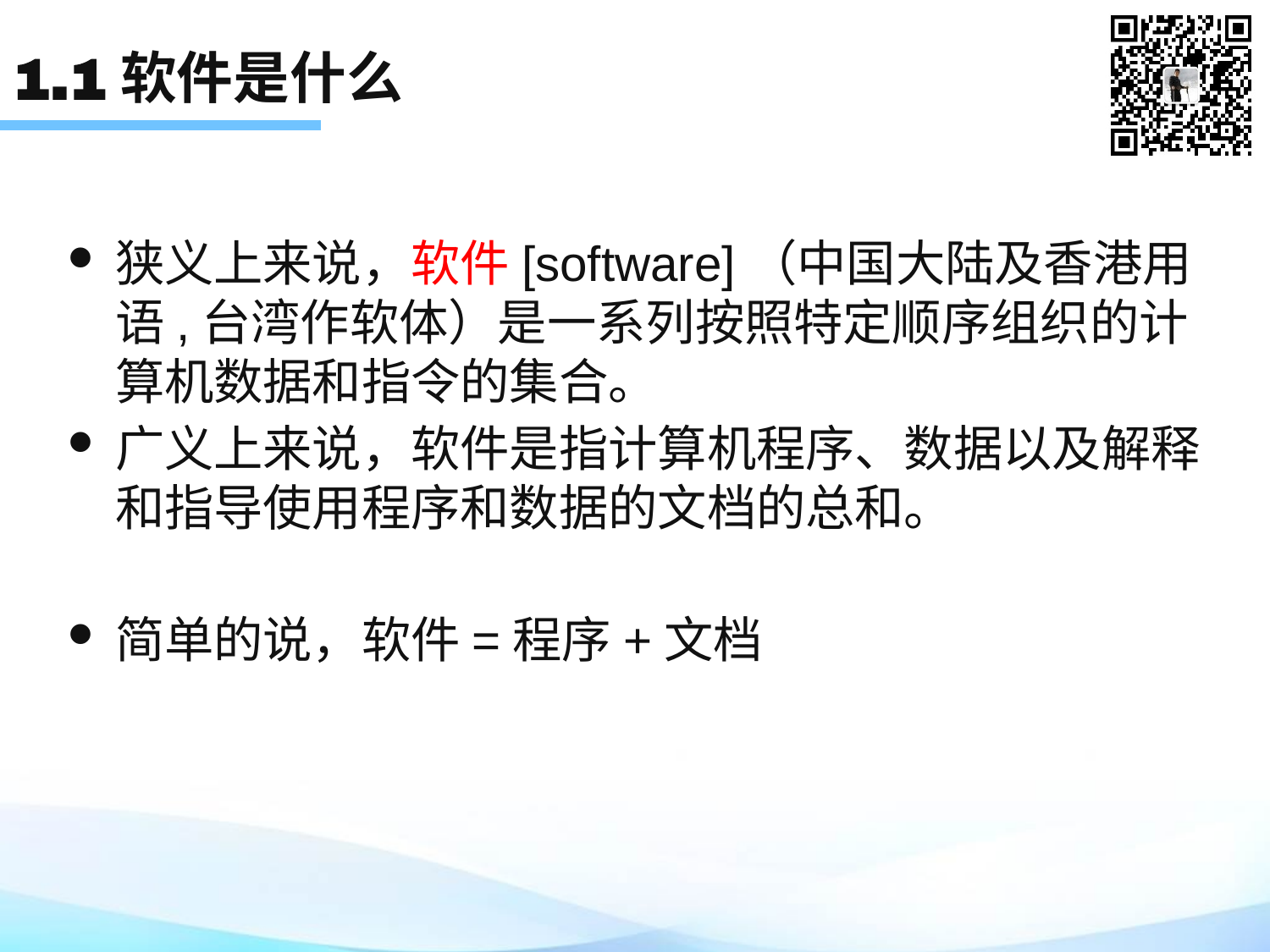

# 1.1软件是什么
狭义上来说，软件[software]（中国大陆及香港用语,台湾作软体）是一系列按照特定顺序组织的计算机数据和指令的集合。
广义上来说，软件是指计算机程序、数据以及解释和指导使用程序和数据的文档的总和。

简单的说，软件=程序+文档